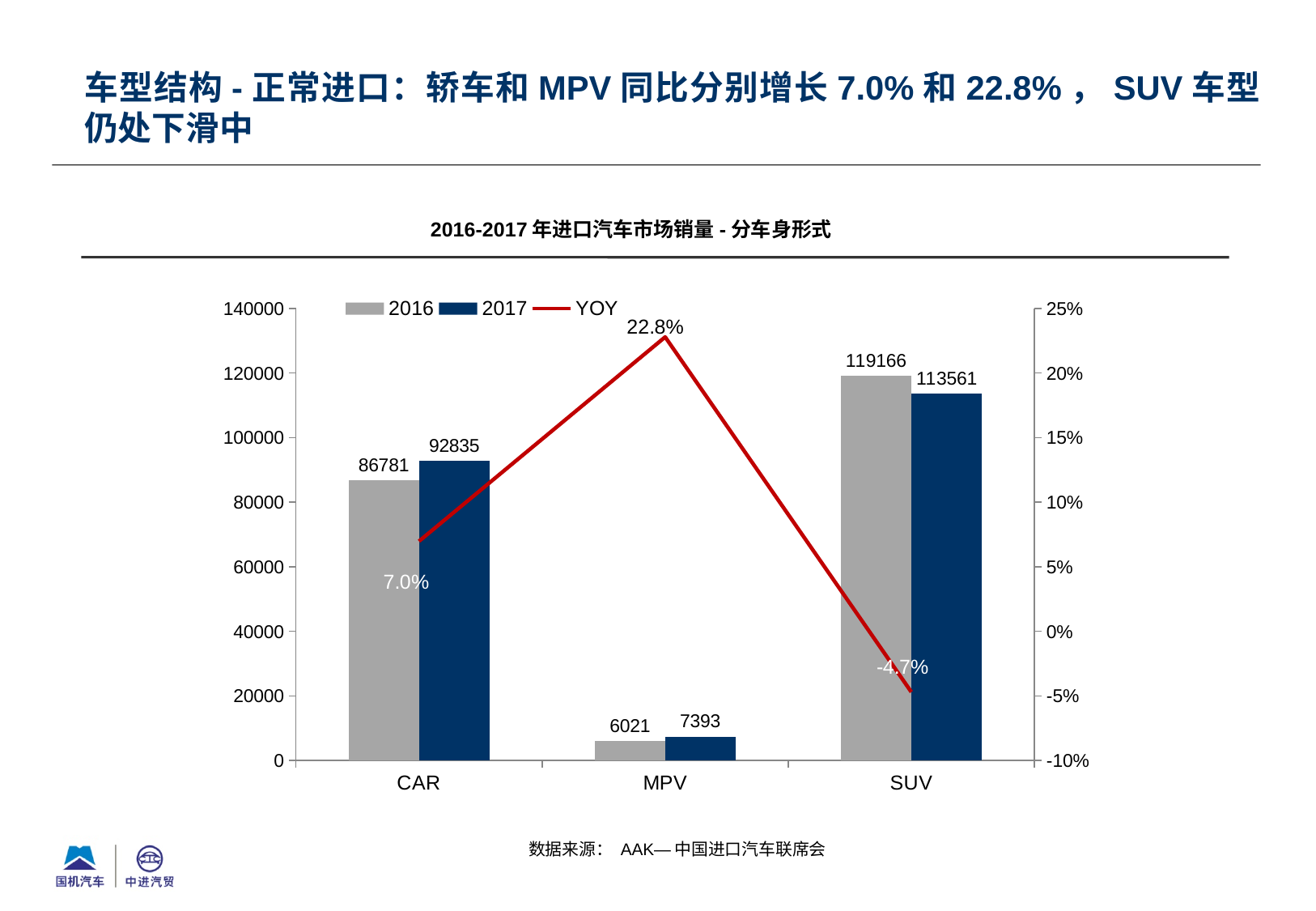

车型结构-正常进口：轿车和MPV同比分别增长7.0%和22.8%，SUV车型仍处下滑中
2016-2017年进口汽车市场销量-分车身形式

### Chart

| Category | 2016 | 2017 | YOY |
|---|---|---|---|
| CAR | 86781.0 | 92835.0 | 0.06976181422200717 |
| MPV | 6021.0 | 7393.0 | 0.22786912473011123 |
| SUV | 119166.0 | 113561.0 | -0.0470352281691087 |
数据来源： AAK—中国进口汽车联席会